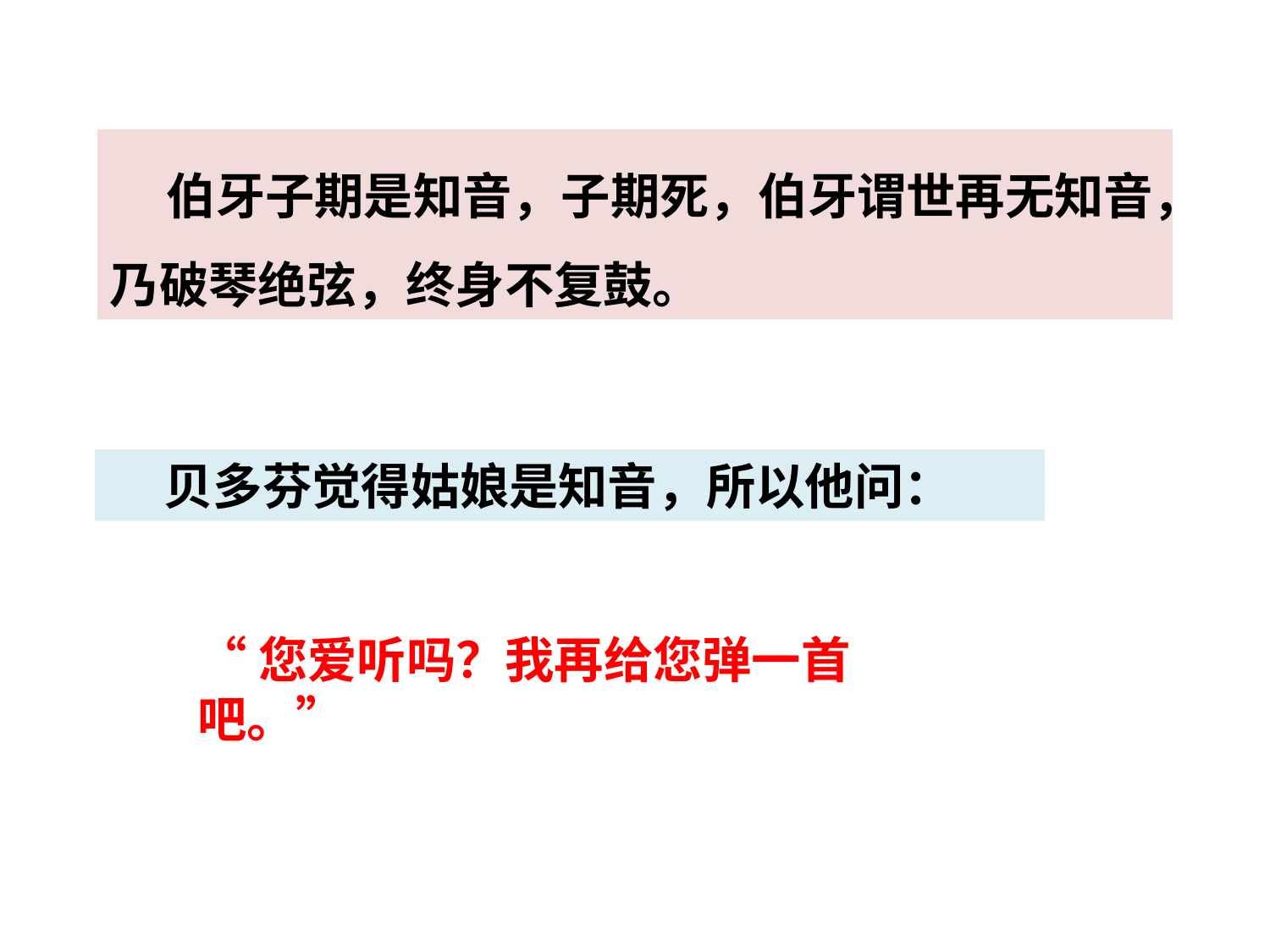

伯牙子期是知音，子期死，伯牙谓世再无知音，乃破琴绝弦，终身不复鼓。
    贝多芬觉得姑娘是知音，所以他问：
“您爱听吗？我再给您弹一首吧。”